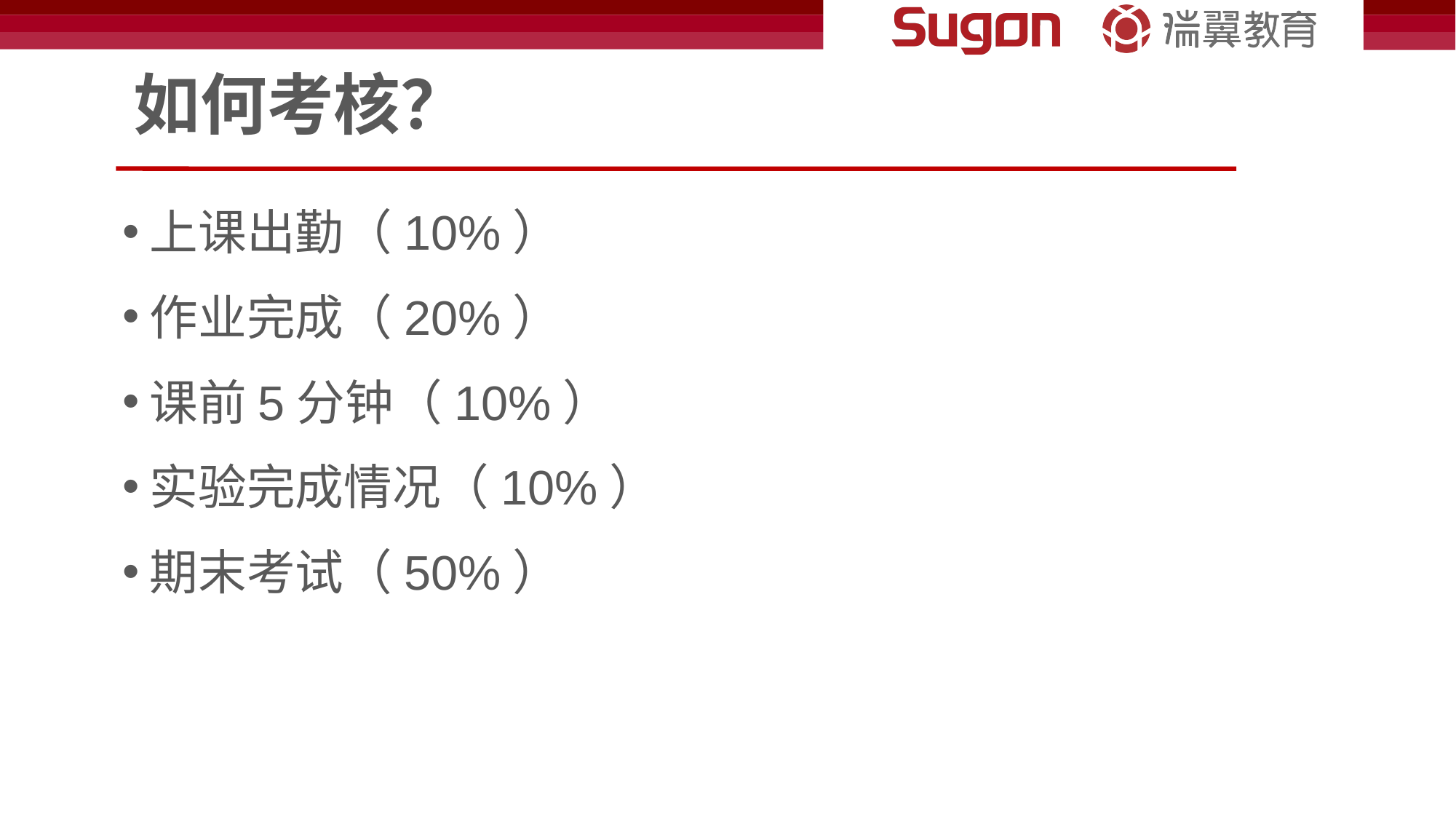

# 如何考核？
上课出勤（10%）
作业完成（20%）
课前5分钟（10%）
实验完成情况（10%）
期末考试（50%）